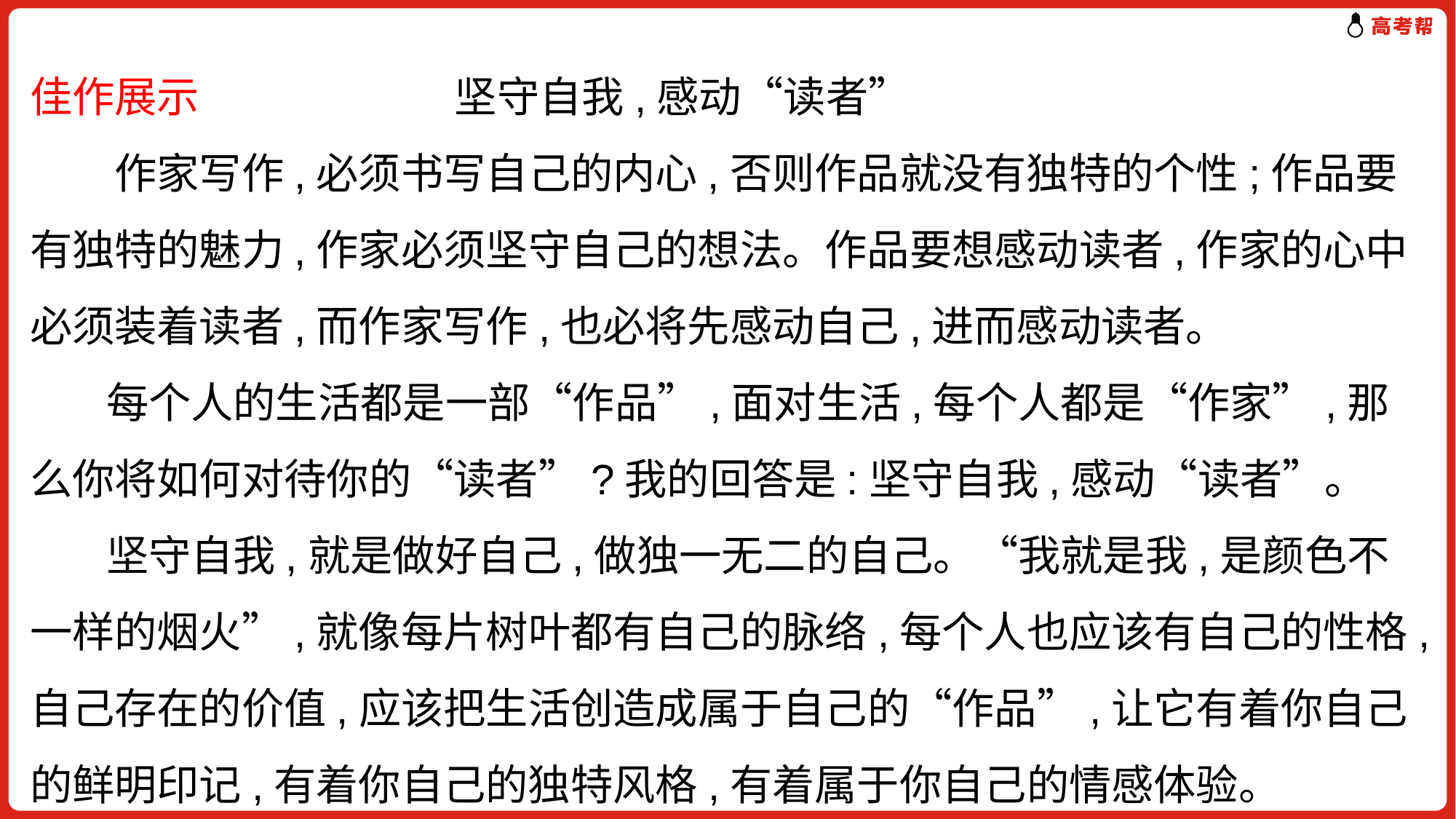

佳作展示                           坚守自我,感动“读者”
　　作家写作,必须书写自己的内心,否则作品就没有独特的个性;作品要有独特的魅力,作家必须坚守自己的想法。作品要想感动读者,作家的心中必须装着读者,而作家写作,也必将先感动自己,进而感动读者。
       每个人的生活都是一部“作品”,面对生活,每个人都是“作家”,那么你将如何对待你的“读者”?我的回答是:坚守自我,感动“读者”。
       坚守自我,就是做好自己,做独一无二的自己。“我就是我,是颜色不一样的烟火”,就像每片树叶都有自己的脉络,每个人也应该有自己的性格,自己存在的价值,应该把生活创造成属于自己的“作品”,让它有着你自己的鲜明印记,有着你自己的独特风格,有着属于你自己的情感体验。